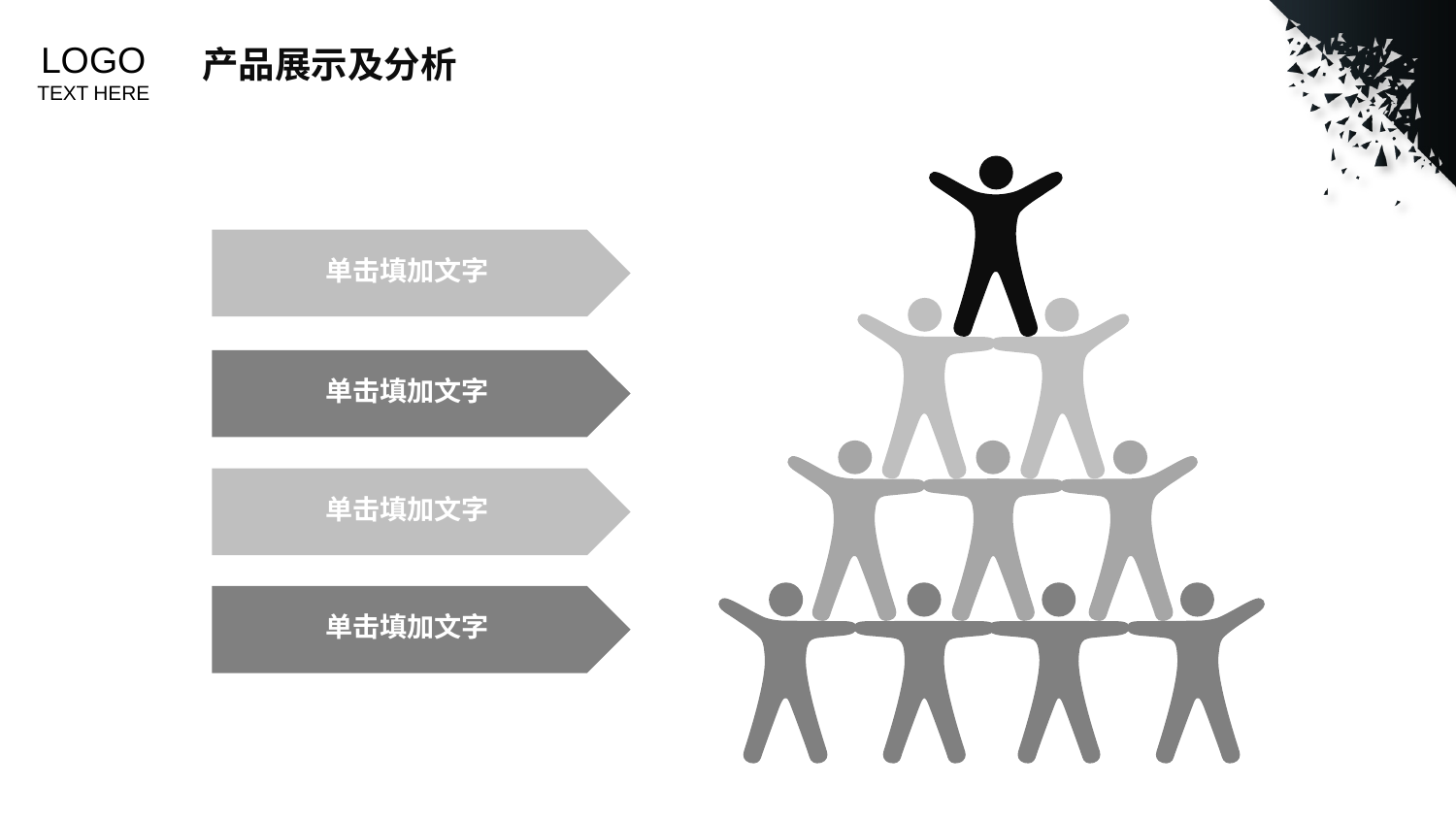

延迟符
# 产品展示及分析

单击填加文字

单击填加文字

单击填加文字

单击填加文字